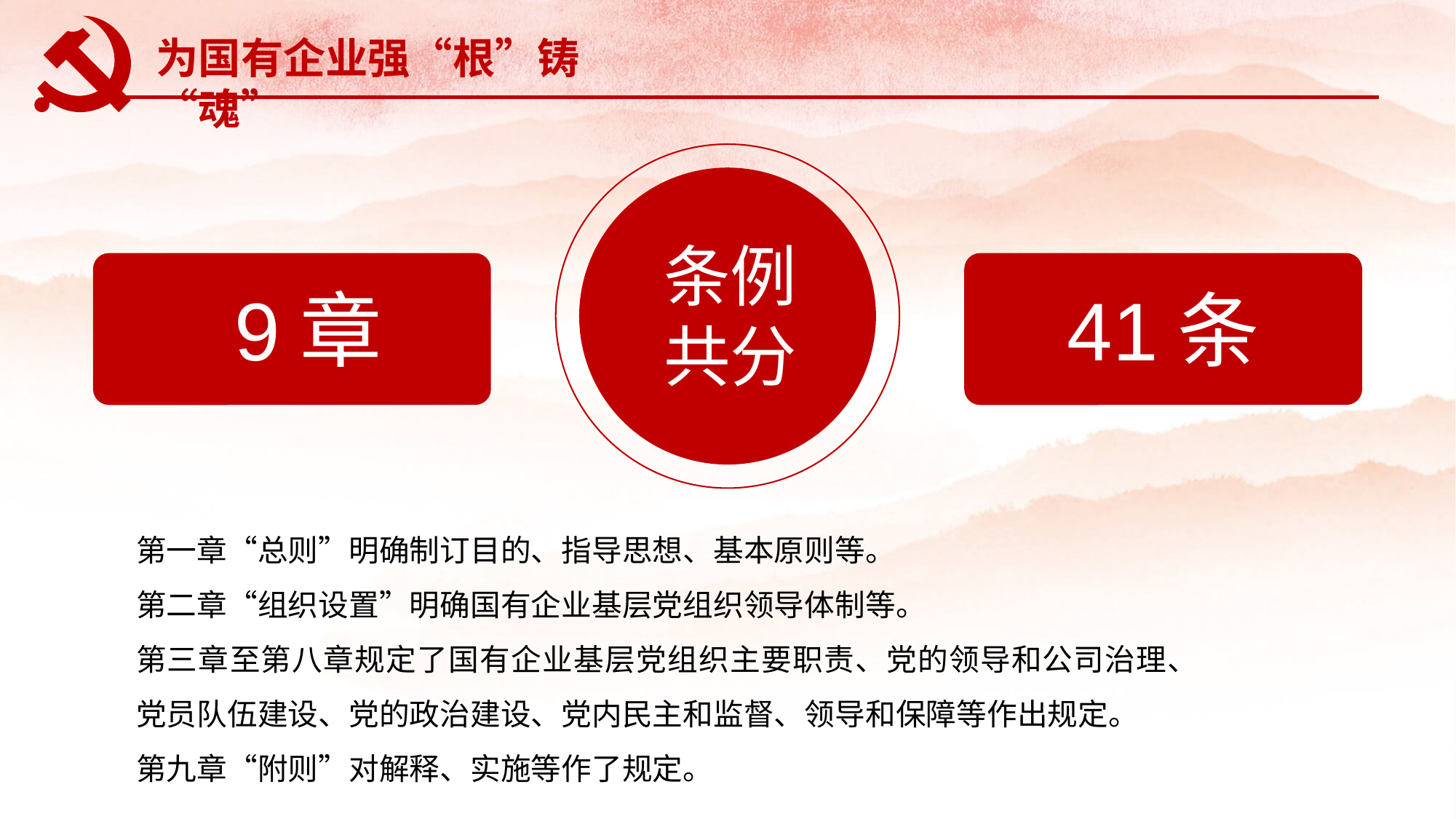

为国有企业强“根”铸“魂”

条例
共分

9章
41条
第一章“总则”明确制订目的、指导思想、基本原则等。
第二章“组织设置”明确国有企业基层党组织领导体制等。
第三章至第八章规定了国有企业基层党组织主要职责、党的领导和公司治理、党员队伍建设、党的政治建设、党内民主和监督、领导和保障等作出规定。
第九章“附则”对解释、实施等作了规定。